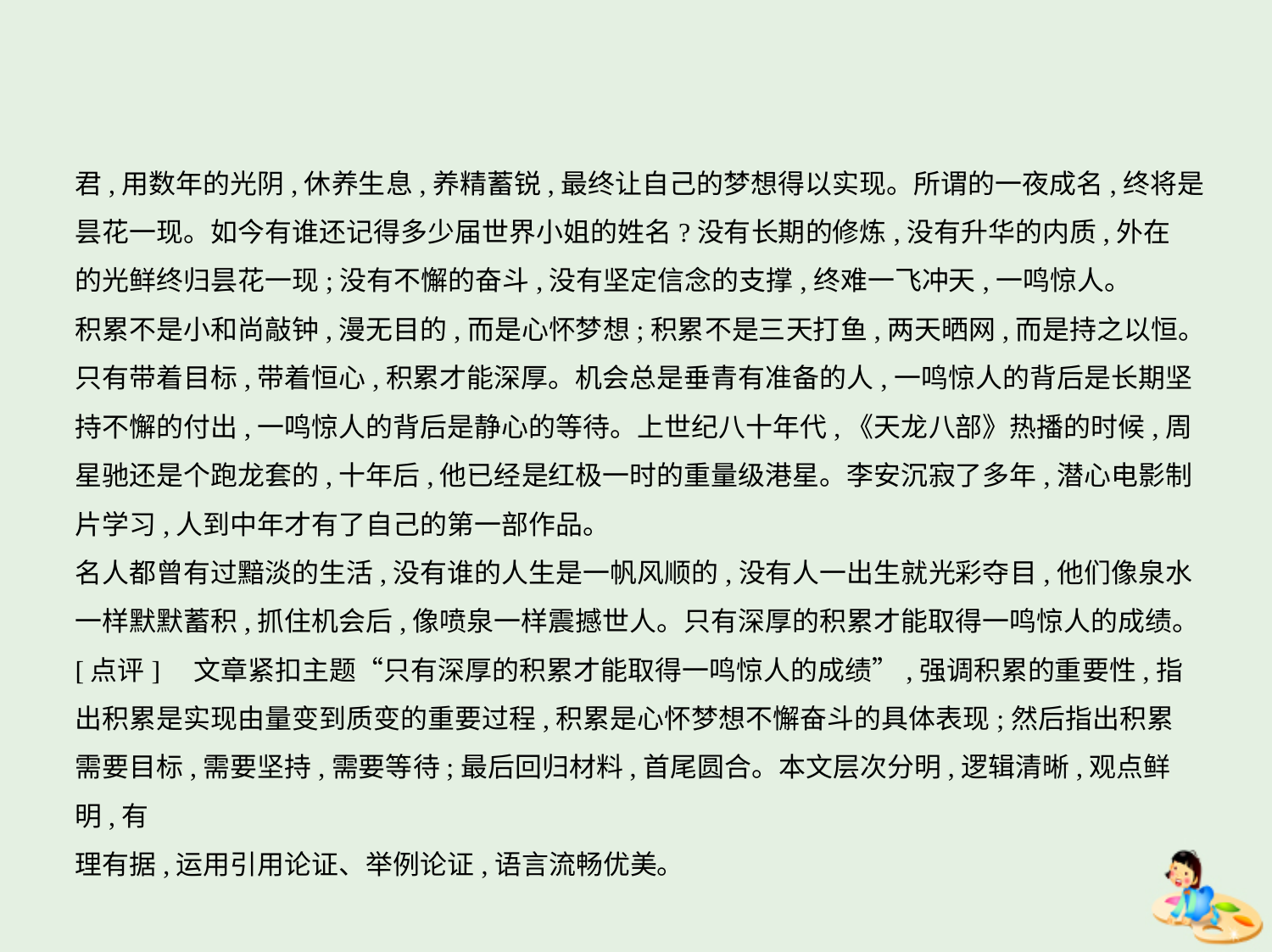

君,用数年的光阴,休养生息,养精蓄锐,最终让自己的梦想得以实现。所谓的一夜成名,终将是
昙花一现。如今有谁还记得多少届世界小姐的姓名?没有长期的修炼,没有升华的内质,外在
的光鲜终归昙花一现;没有不懈的奋斗,没有坚定信念的支撑,终难一飞冲天,一鸣惊人。
积累不是小和尚敲钟,漫无目的,而是心怀梦想;积累不是三天打鱼,两天晒网,而是持之以恒。
只有带着目标,带着恒心,积累才能深厚。机会总是垂青有准备的人,一鸣惊人的背后是长期坚
持不懈的付出,一鸣惊人的背后是静心的等待。上世纪八十年代,《天龙八部》热播的时候,周
星驰还是个跑龙套的,十年后,他已经是红极一时的重量级港星。李安沉寂了多年,潜心电影制
片学习,人到中年才有了自己的第一部作品。
名人都曾有过黯淡的生活,没有谁的人生是一帆风顺的,没有人一出生就光彩夺目,他们像泉水
一样默默蓄积,抓住机会后,像喷泉一样震撼世人。只有深厚的积累才能取得一鸣惊人的成绩。
[点评]　文章紧扣主题“只有深厚的积累才能取得一鸣惊人的成绩”,强调积累的重要性,指
出积累是实现由量变到质变的重要过程,积累是心怀梦想不懈奋斗的具体表现;然后指出积累
需要目标,需要坚持,需要等待;最后回归材料,首尾圆合。本文层次分明,逻辑清晰,观点鲜明,有
理有据,运用引用论证、举例论证,语言流畅优美。